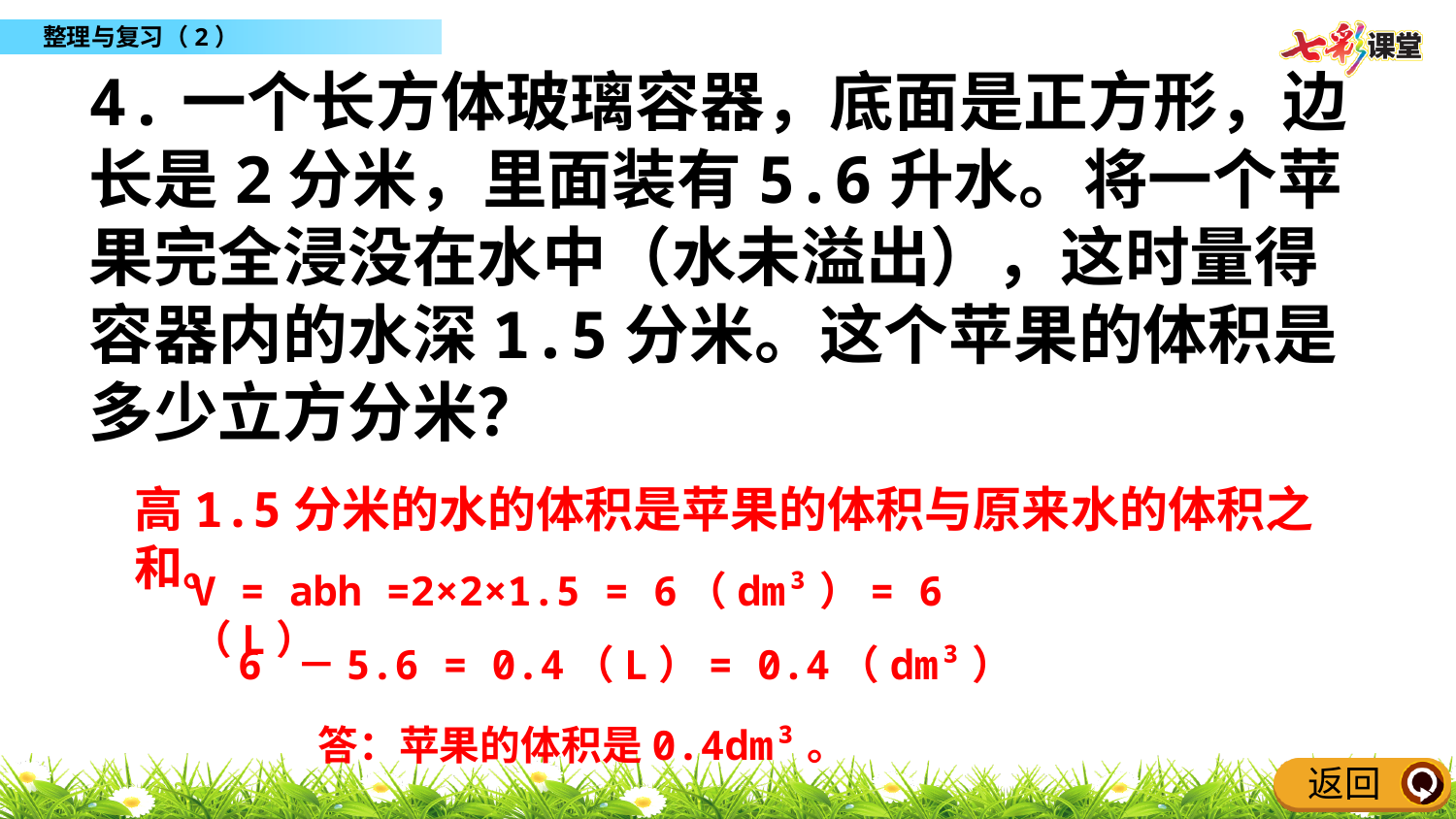

4.一个长方体玻璃容器，底面是正方形，边长是2分米，里面装有5.6升水。将一个苹果完全浸没在水中（水未溢出），这时量得容器内的水深1.5分米。这个苹果的体积是多少立方分米？
高1.5分米的水的体积是苹果的体积与原来水的体积之和。
V = abh =2×2×1.5 = 6（dm³）= 6（L）
6 －5.6 = 0.4（L）= 0.4（dm³）
答：苹果的体积是0.4dm³。